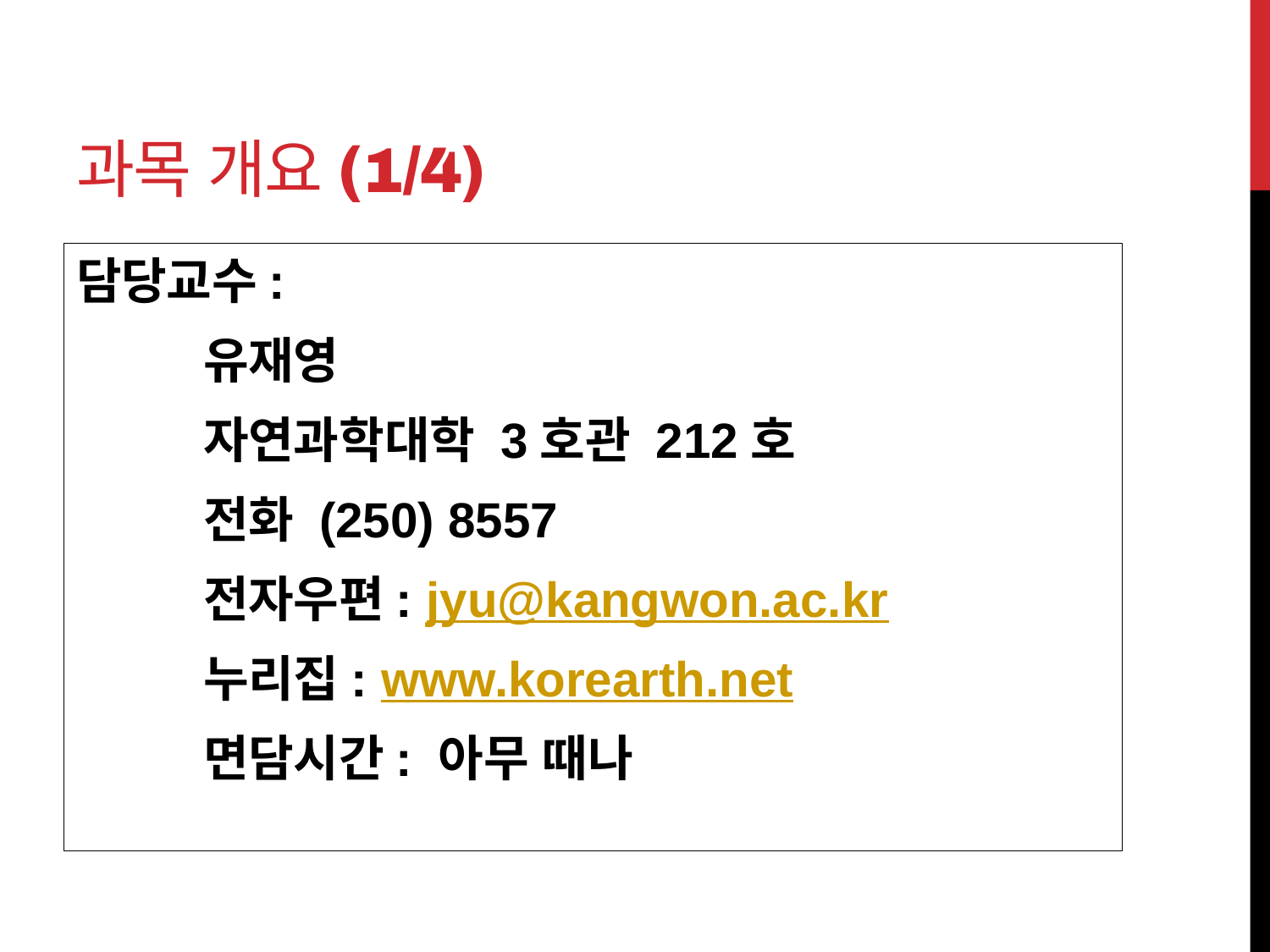

# 과목 개요(1/4)
담당교수:
	유재영
	자연과학대학 3호관 212호
	전화 (250) 8557
	전자우편: jyu@kangwon.ac.kr
	누리집: www.korearth.net
	면담시간: 아무 때나